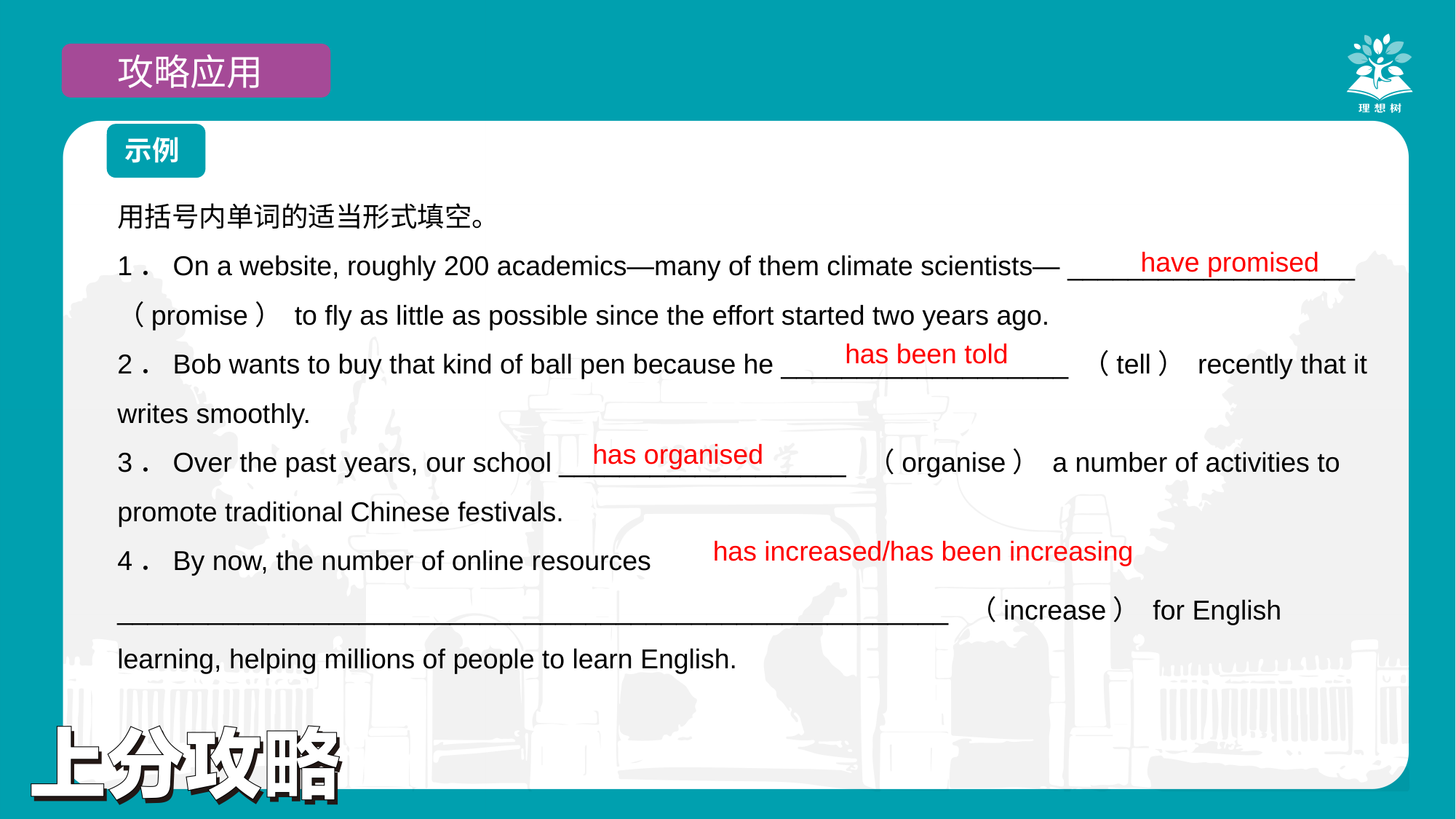

攻略应用

示例
用括号内单词的适当形式填空。
1．On a website, roughly 200 academics—many of them climate scientists— ___________________  （promise） to fly as little as possible since the effort started two years ago.
2．Bob wants to buy that kind of ball pen because he ___________________ （tell） recently that it writes smoothly.
3．Over the past years, our school ___________________  （organise） a number of activities to promote traditional Chinese festivals.
4．By now, the number of online resources _______________________________________________________  （increase） for English learning, helping millions of people to learn English.
have promised
has been told
has organised
has increased/has been increasing